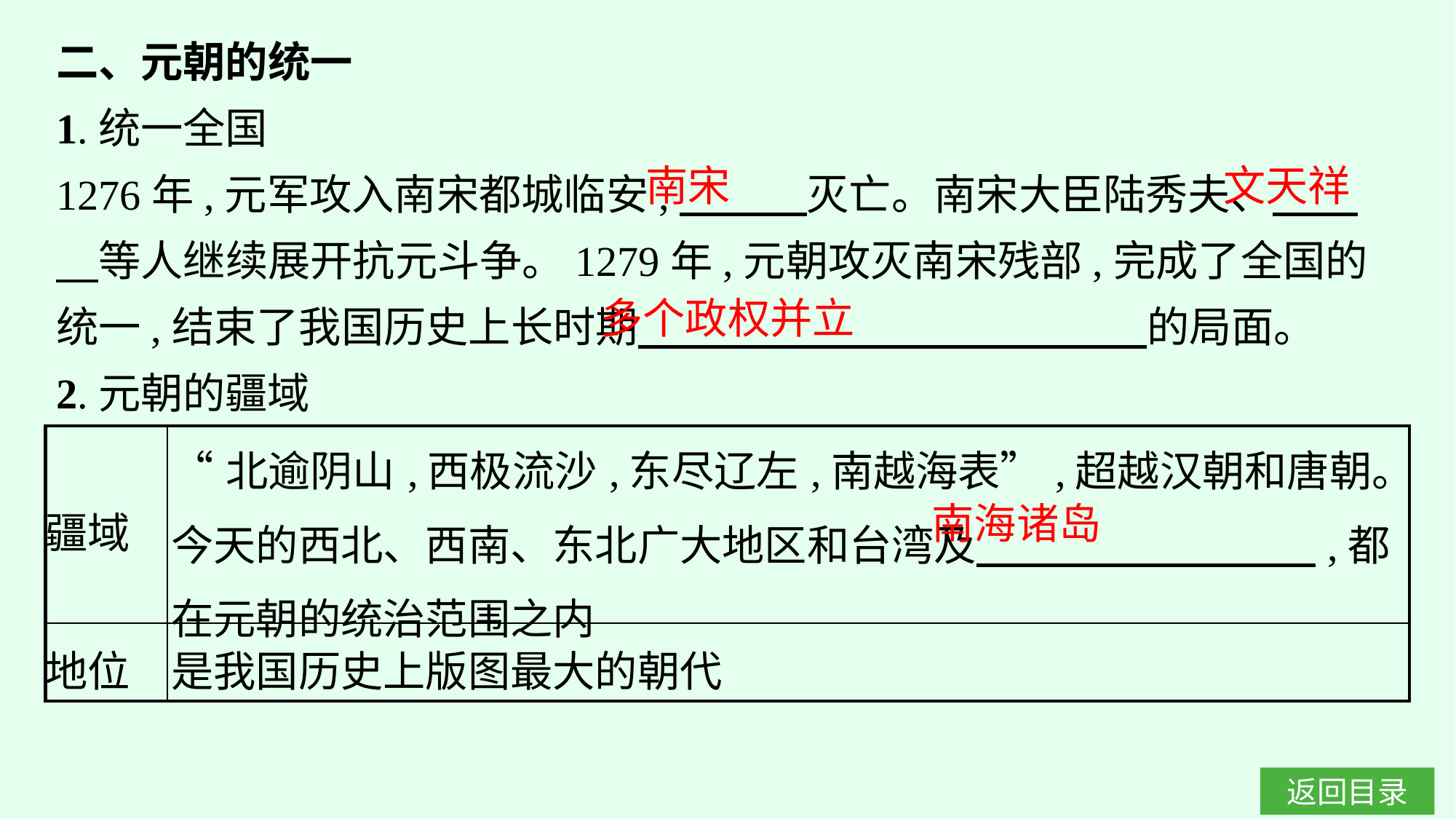

二、元朝的统一
1.统一全国
1276年,元军攻入南宋都城临安,　　　灭亡。南宋大臣陆秀夫、　　　等人继续展开抗元斗争。1279年,元朝攻灭南宋残部,完成了全国的统一,结束了我国历史上长时期　　　　　　　　　　　　的局面。
2.元朝的疆域
南宋
文天祥
多个政权并立
| 疆域 | “北逾阴山,西极流沙,东尽辽左,南越海表”,超越汉朝和唐朝。今天的西北、西南、东北广大地区和台湾及　　　　　　　　,都在元朝的统治范围之内 |
| --- | --- |
| 地位 | 是我国历史上版图最大的朝代 |
南海诸岛